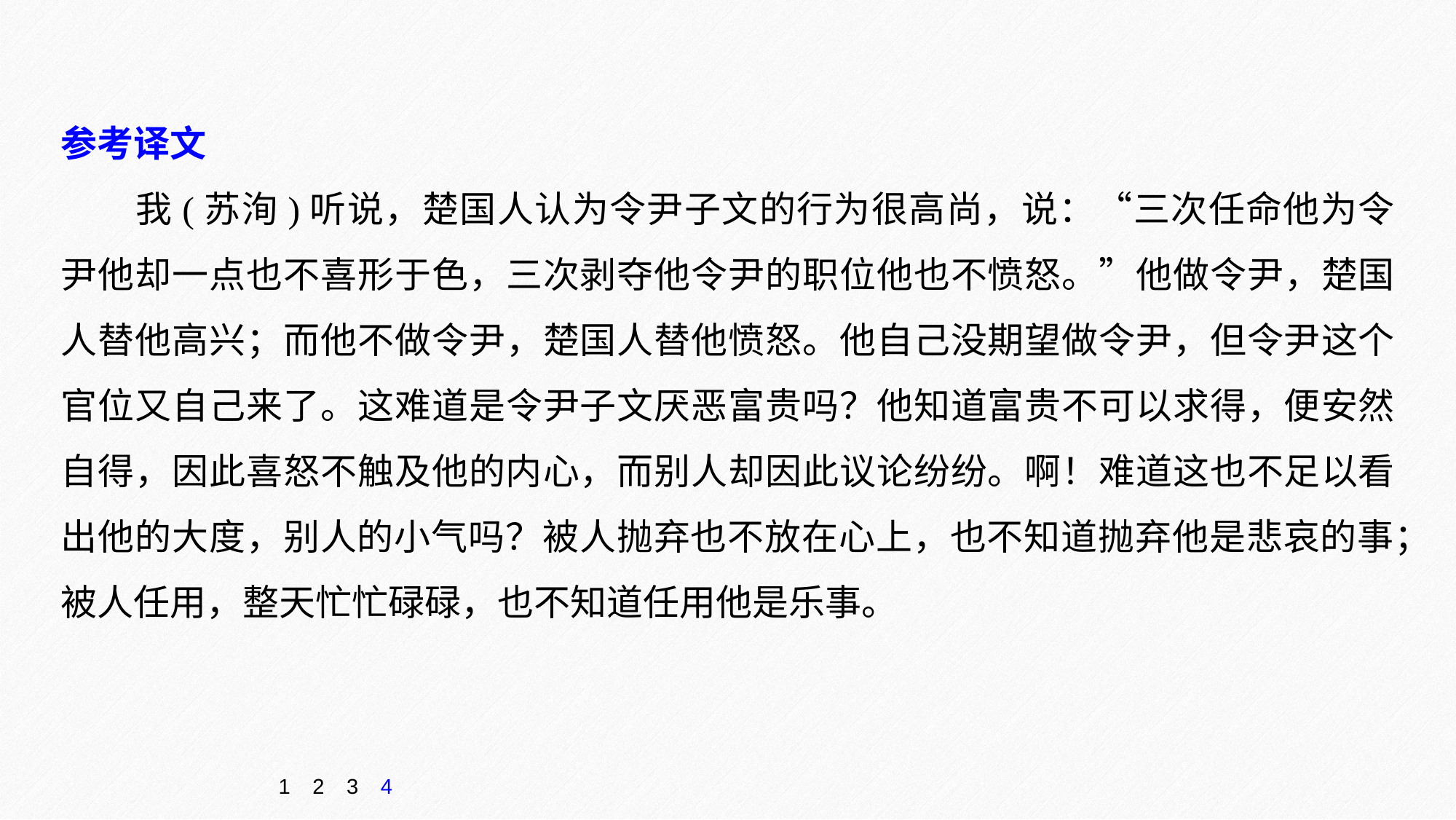

参考译文
我(苏洵)听说，楚国人认为令尹子文的行为很高尚，说：“三次任命他为令尹他却一点也不喜形于色，三次剥夺他令尹的职位他也不愤怒。”他做令尹，楚国人替他高兴；而他不做令尹，楚国人替他愤怒。他自己没期望做令尹，但令尹这个官位又自己来了。这难道是令尹子文厌恶富贵吗？他知道富贵不可以求得，便安然自得，因此喜怒不触及他的内心，而别人却因此议论纷纷。啊！难道这也不足以看出他的大度，别人的小气吗？被人抛弃也不放在心上，也不知道抛弃他是悲哀的事；被人任用，整天忙忙碌碌，也不知道任用他是乐事。
1
2
3
4